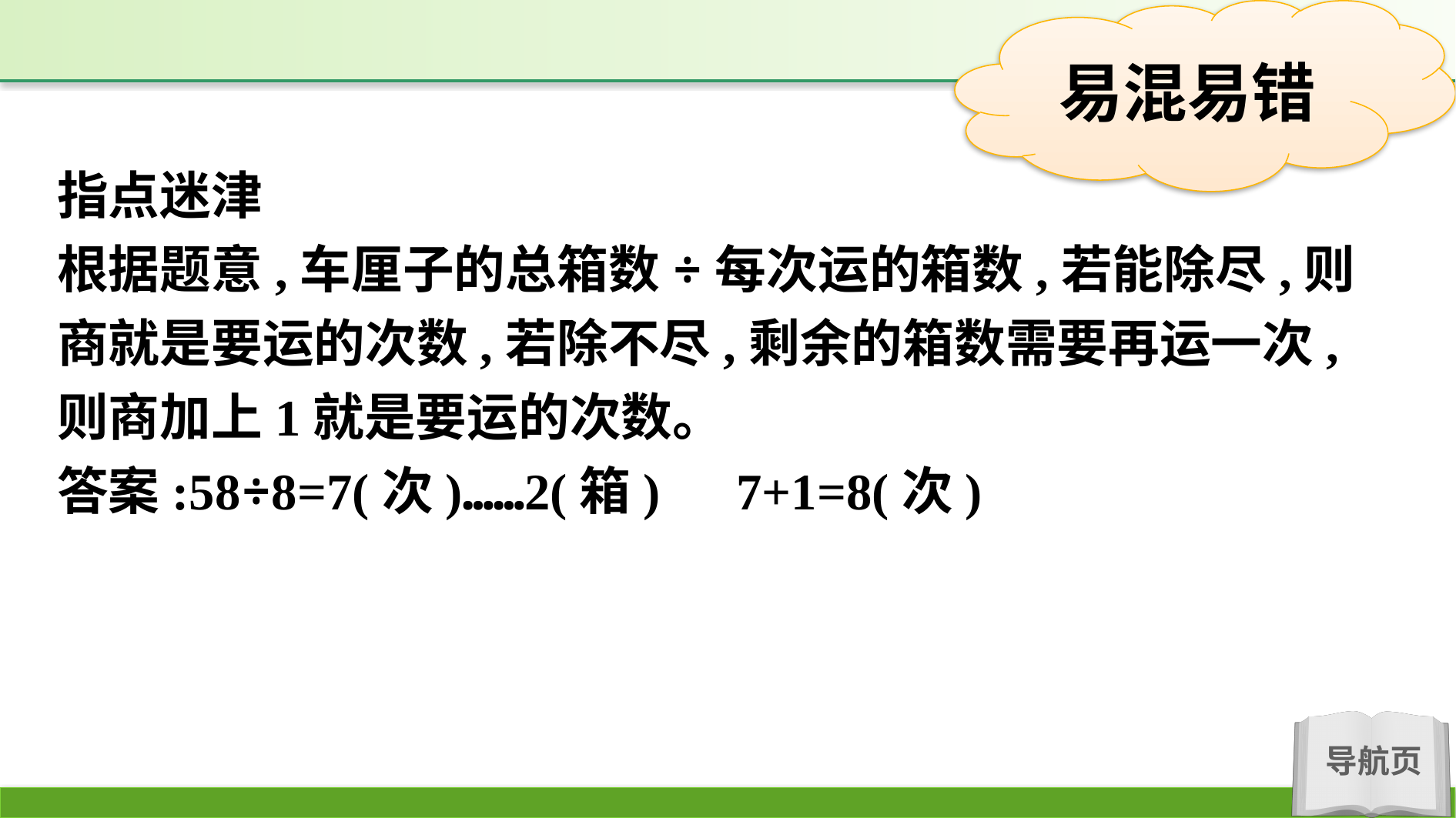

指点迷津
根据题意,车厘子的总箱数÷每次运的箱数,若能除尽,则商就是要运的次数,若除不尽,剩余的箱数需要再运一次,则商加上1就是要运的次数。
答案:58÷8=7(次)……2(箱)　7+1=8(次)